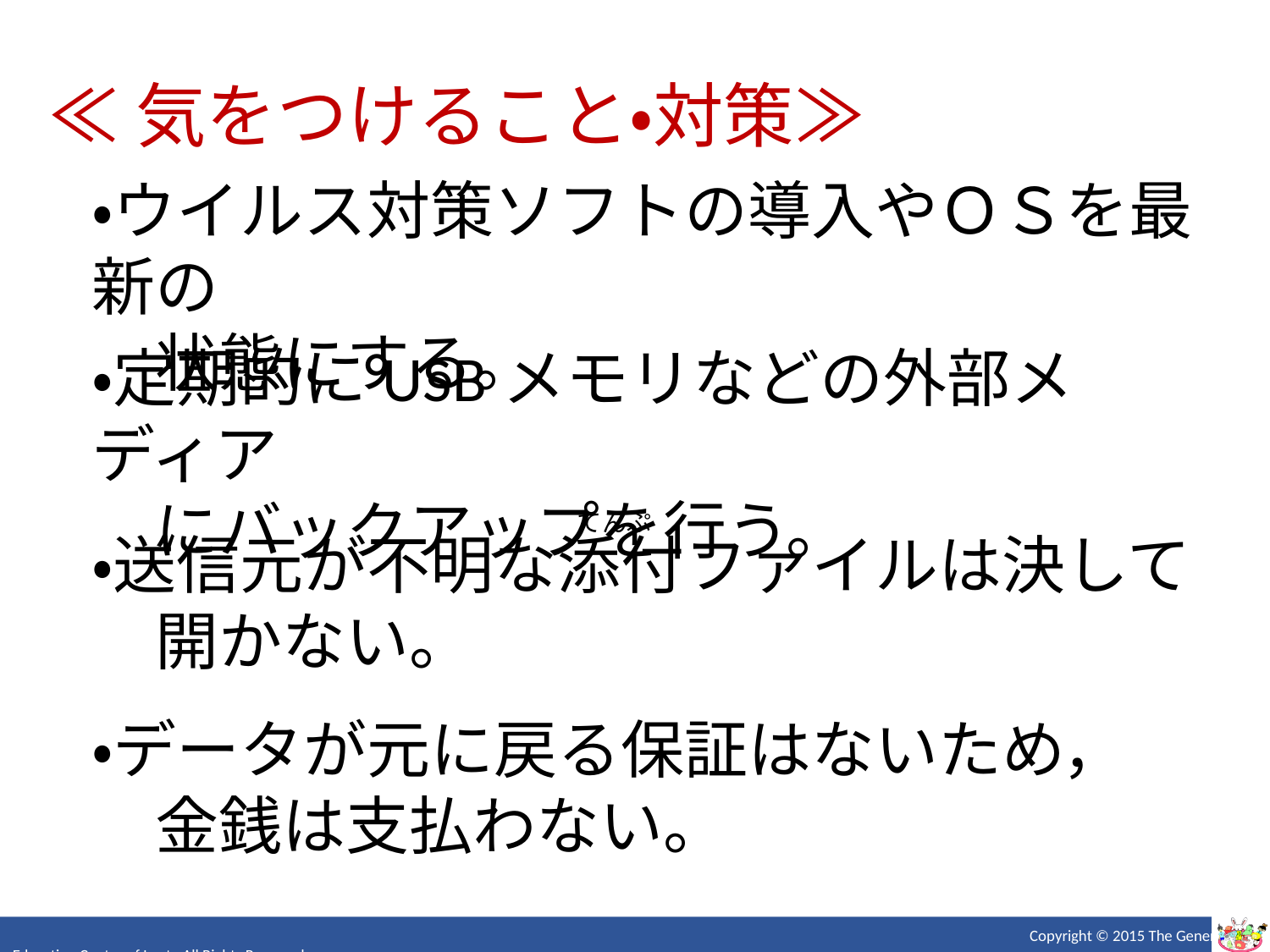

≪気をつけること・対策≫
・ウイルス対策ソフトの導入やＯＳを最新の
　状態にする。
・定期的にUSBメモリなどの外部メディア
　にバックアップを行う。
てんぷ
・送信元が不明な添付ファイルは決して
　開かない。
・データが元に戻る保証はないため，
　金銭は支払わない。